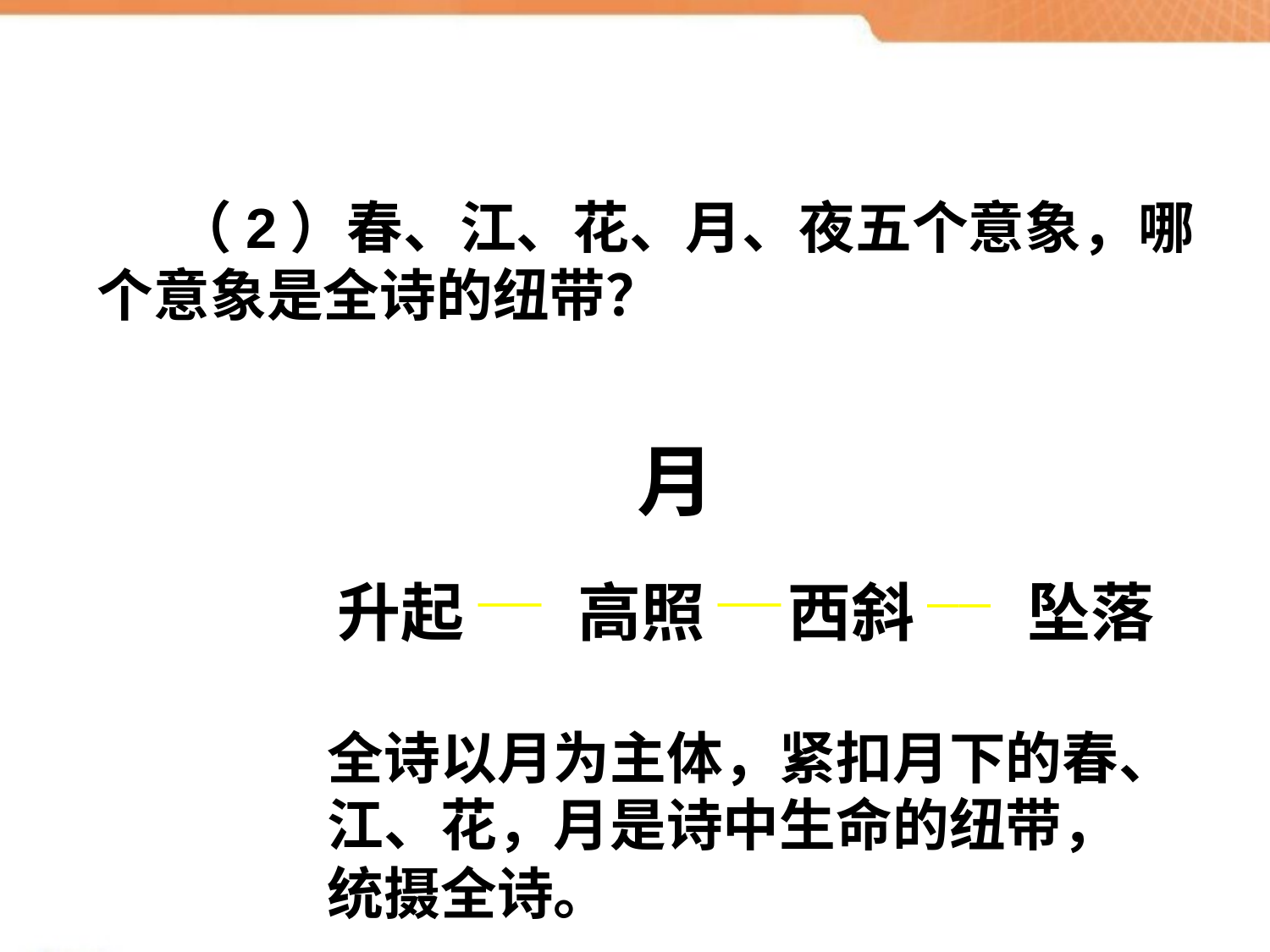

（2）春、江、花、月、夜五个意象，哪个意象是全诗的纽带？
月
升起
高照
西斜
坠落
——
——
——
全诗以月为主体，紧扣月下的春、江、花，月是诗中生命的纽带，统摄全诗。